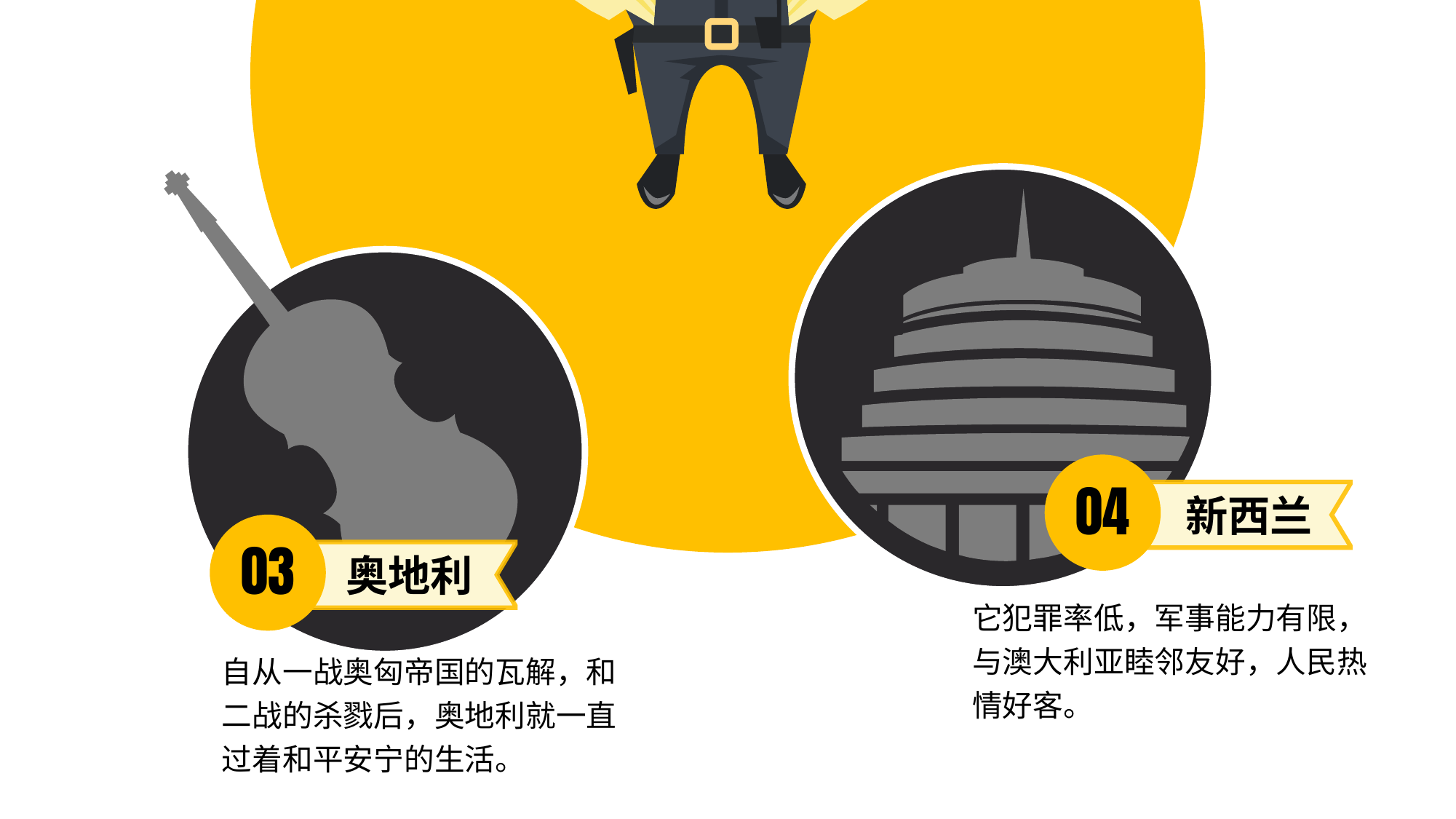

04
    新西兰
它犯罪率低，军事能力有限，与澳大利亚睦邻友好，人民热情好客。

03
   奥地利
自从一战奥匈帝国的瓦解，和二战的杀戮后，奥地利就一直过着和平安宁的生活。